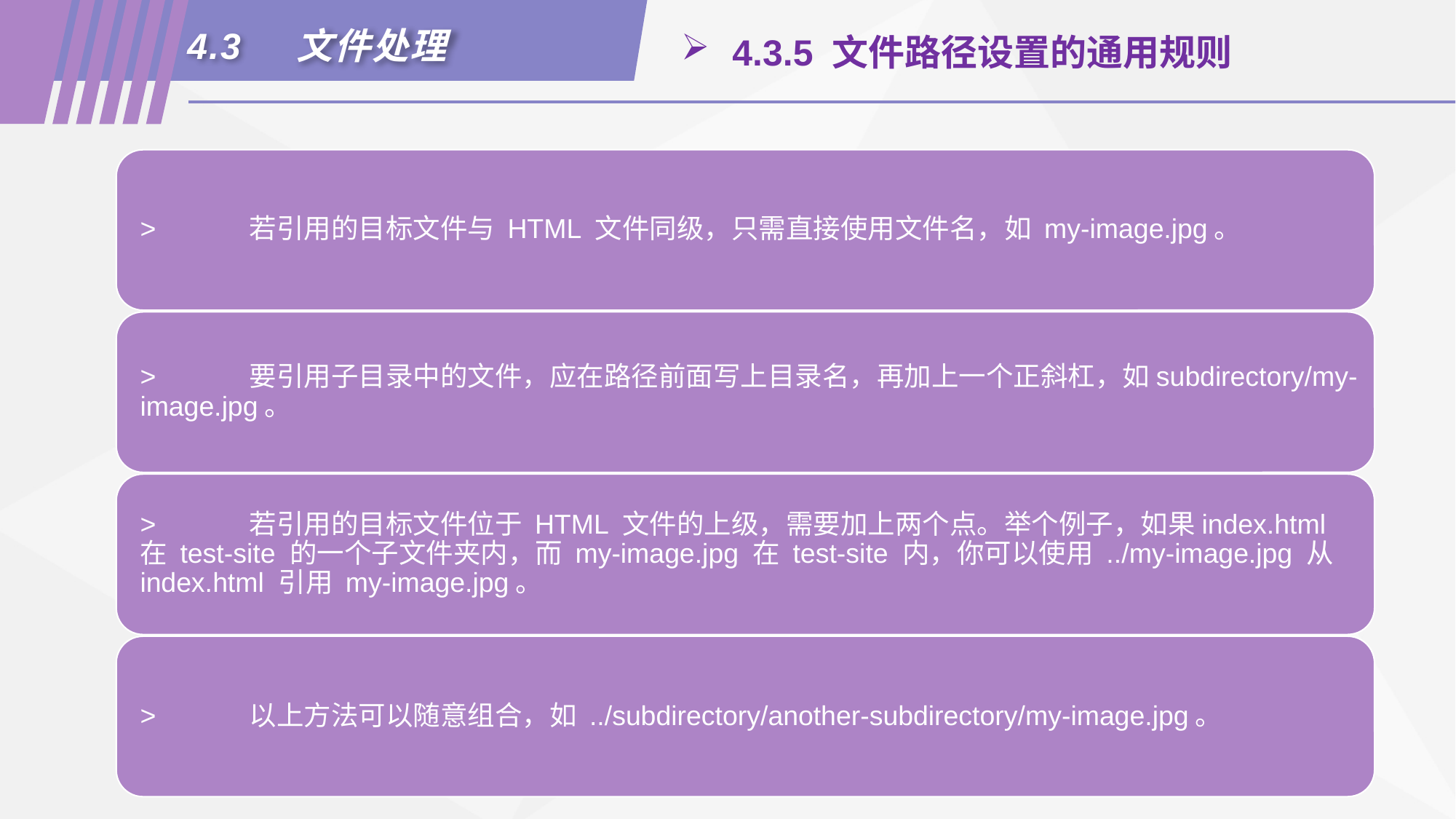

4.3	文件处理
 4.3.5 文件路径设置的通用规则
>	若引用的目标文件与 HTML 文件同级，只需直接使用文件名，如 my-image.jpg。
>	要引用子目录中的文件，应在路径前面写上目录名，再加上一个正斜杠，如subdirectory/my-image.jpg。
>	若引用的目标文件位于 HTML 文件的上级，需要加上两个点。举个例子，如果index.html 在 test-site 的一个子文件夹内，而 my-image.jpg 在 test-site 内，你可以使用 ../my-image.jpg 从 index.html 引用 my-image.jpg。
>	以上方法可以随意组合，如 ../subdirectory/another-subdirectory/my-image.jpg。